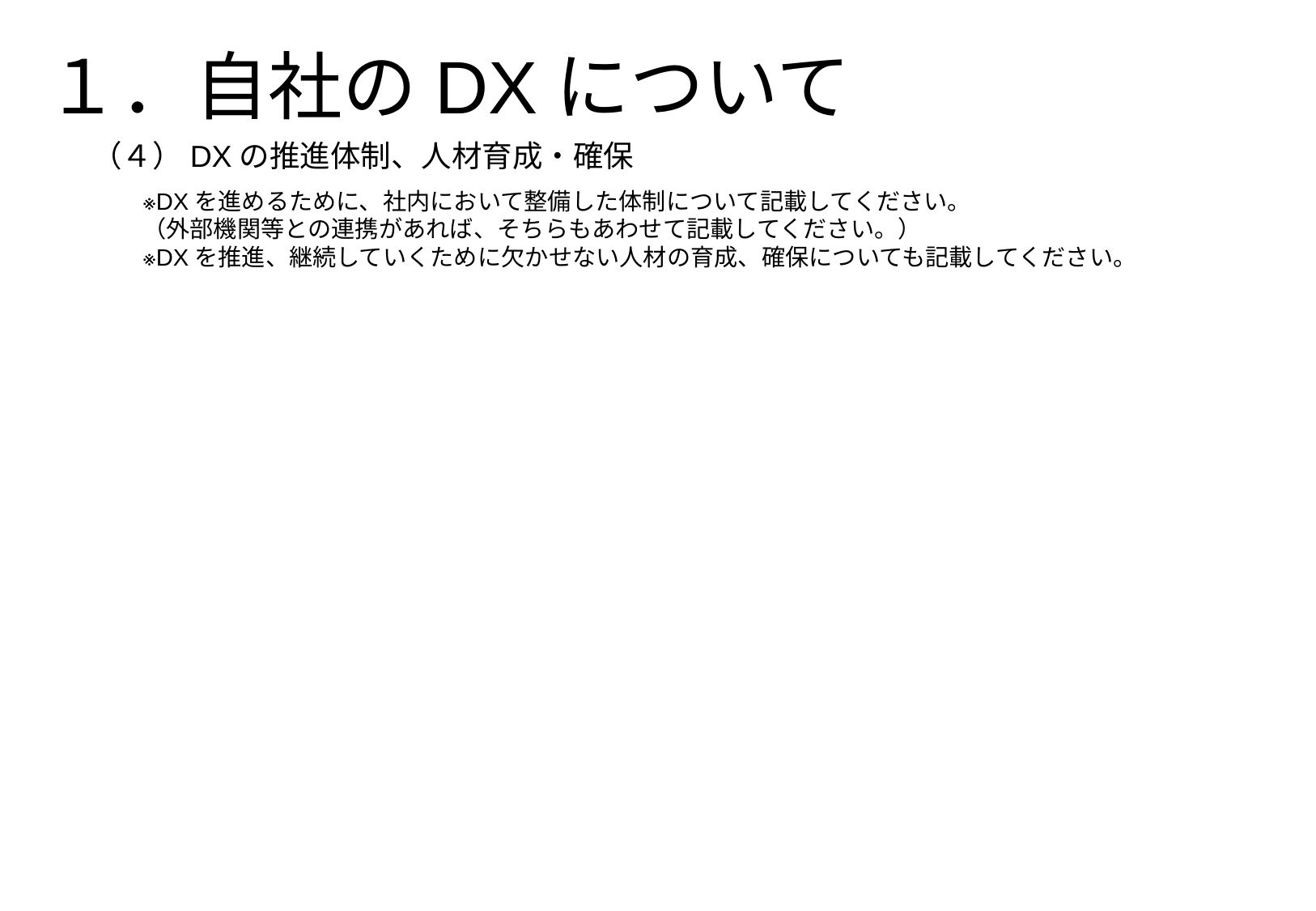

# １．自社のDXについて
（４）DXの推進体制、人材育成・確保
※DXを進めるために、社内において整備した体制について記載してください。
（外部機関等との連携があれば、そちらもあわせて記載してください。）
※DXを推進、継続していくために欠かせない人材の育成、確保についても記載してください。